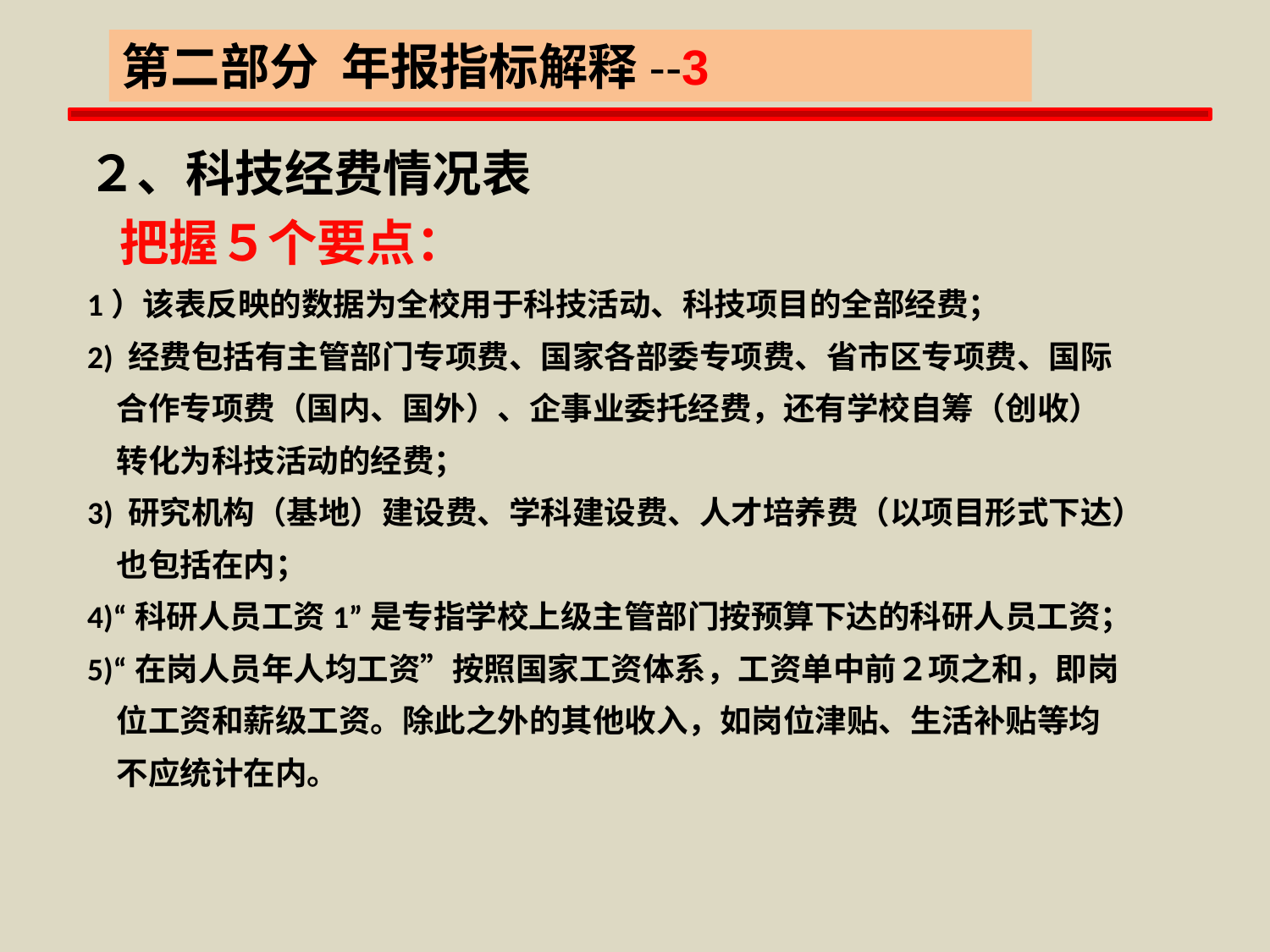

第二部分  年报指标解释--3

２、科技经费情况表
   把握５个要点：
1）该表反映的数据为全校用于科技活动、科技项目的全部经费；
2) 经费包括有主管部门专项费、国家各部委专项费、省市区专项费、国际
   合作专项费（国内、国外）、企事业委托经费，还有学校自筹（创收）
   转化为科技活动的经费；
3) 研究机构（基地）建设费、学科建设费、人才培养费（以项目形式下达）
   也包括在内；
4)“科研人员工资1”是专指学校上级主管部门按预算下达的科研人员工资；
5)“在岗人员年人均工资”按照国家工资体系，工资单中前２项之和，即岗
   位工资和薪级工资。除此之外的其他收入，如岗位津贴、生活补贴等均
   不应统计在内。